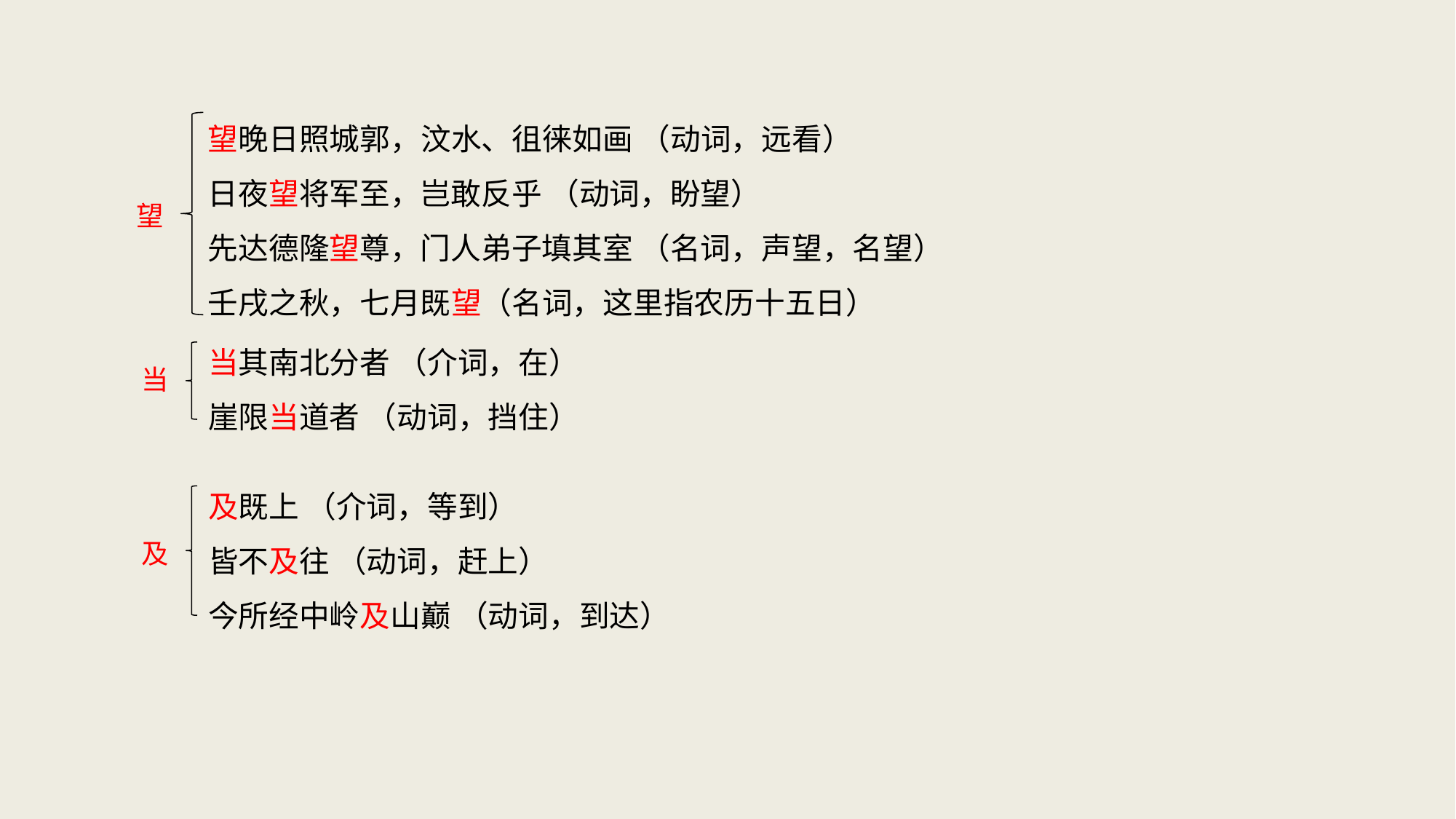

望晚日照城郭，汶水、徂徕如画 （动词，远看）
日夜望将军至，岂敢反乎 （动词，盼望）
先达德隆望尊，门人弟子填其室 （名词，声望，名望）
壬戌之秋，七月既望（名词，这里指农历十五日）

望
当其南北分者 （介词，在）
崖限当道者 （动词，挡住）

当
及既上 （介词，等到）
皆不及往 （动词，赶上）
今所经中岭及山巅 （动词，到达）

及